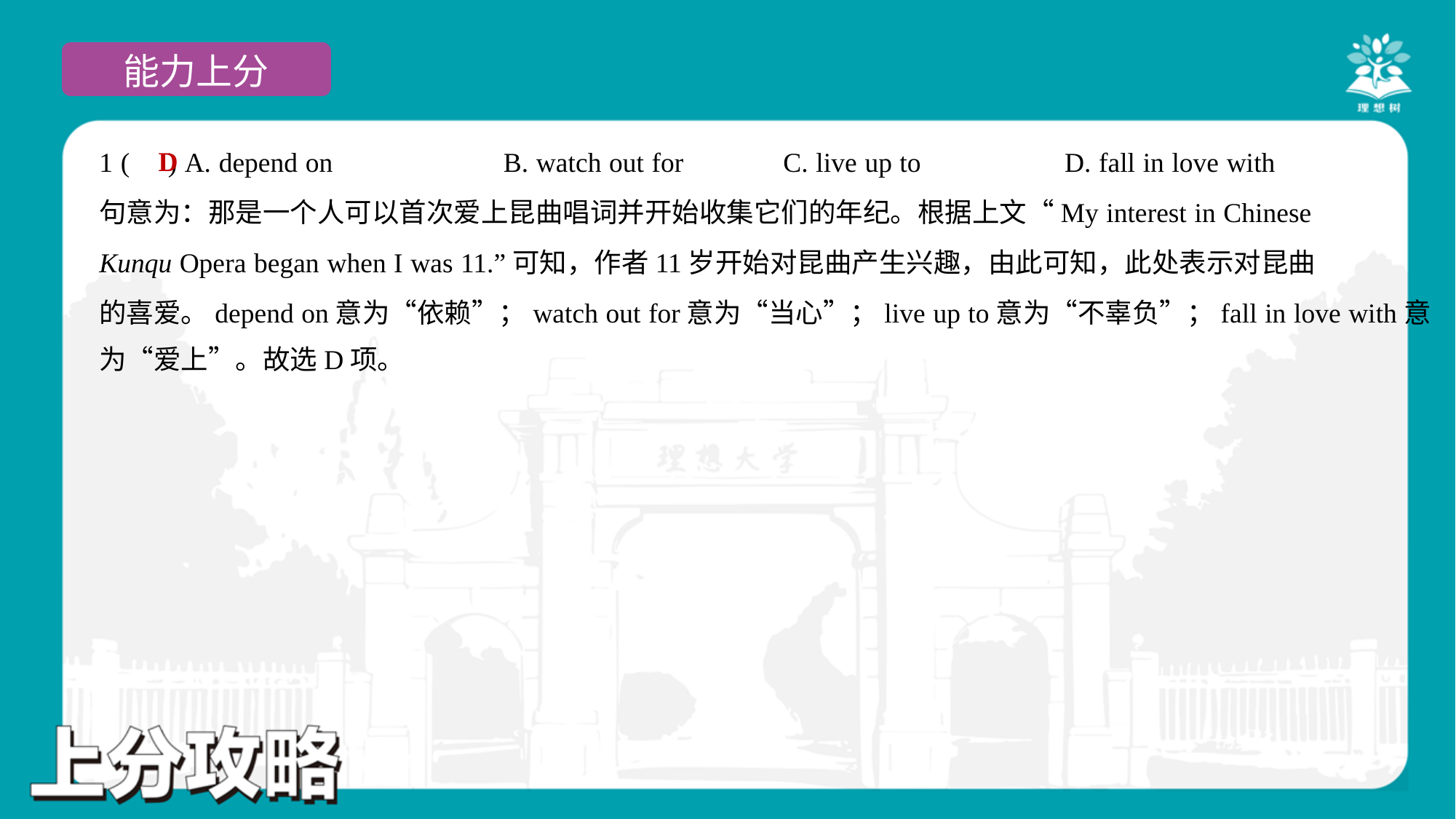

D
1 (     ) A. depend on	B. watch out for	C. live up to	D. fall in love with
句意为：那是一个人可以首次爱上昆曲唱词并开始收集它们的年纪。根据上文“My interest in Chinese
Kunqu Opera began when I was 11.”可知，作者11岁开始对昆曲产生兴趣，由此可知，此处表示对昆曲
的喜爱。depend on意为“依赖”；watch out for意为“当心”；live up to意为“不辜负”；fall in love with意
为“爱上”。故选D项。